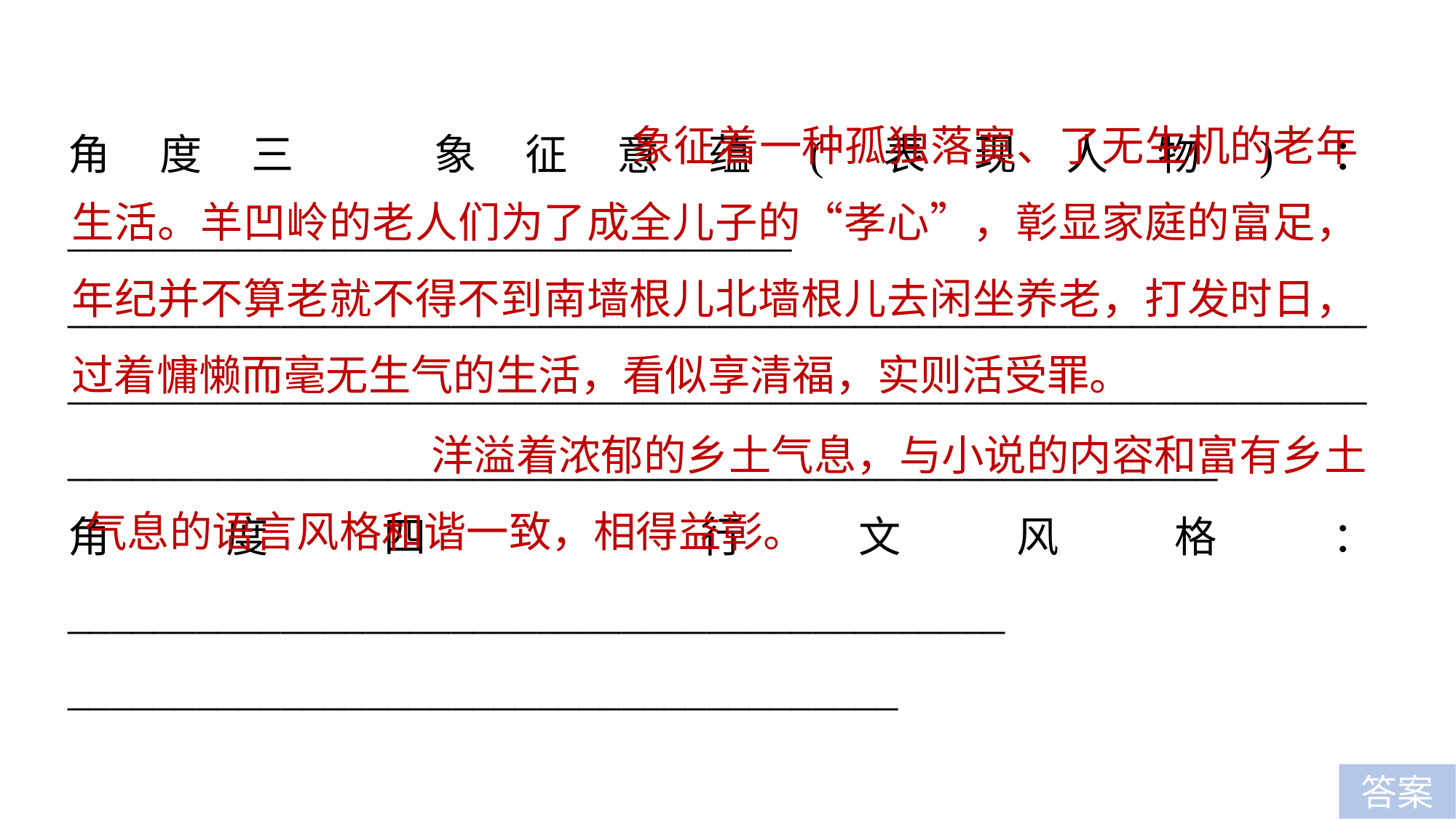

象征着一种孤独落寞、了无生机的老年生活。羊凹岭的老人们为了成全儿子的“孝心”，彰显家庭的富足，年纪并不算老就不得不到南墙根儿北墙根儿去闲坐养老，打发时日，过着慵懒而毫无生气的生活，看似享清福，实则活受罪。
角度三　象征意蕴(表现人物)：__________________________________
________________________________________________________________________________________________________________________________________________________________________________
角度四　行文风格：____________________________________________
_______________________________________
                                   洋溢着浓郁的乡土气息，与小说的内容和富有乡土气息的语言风格和谐一致，相得益彰。
答案